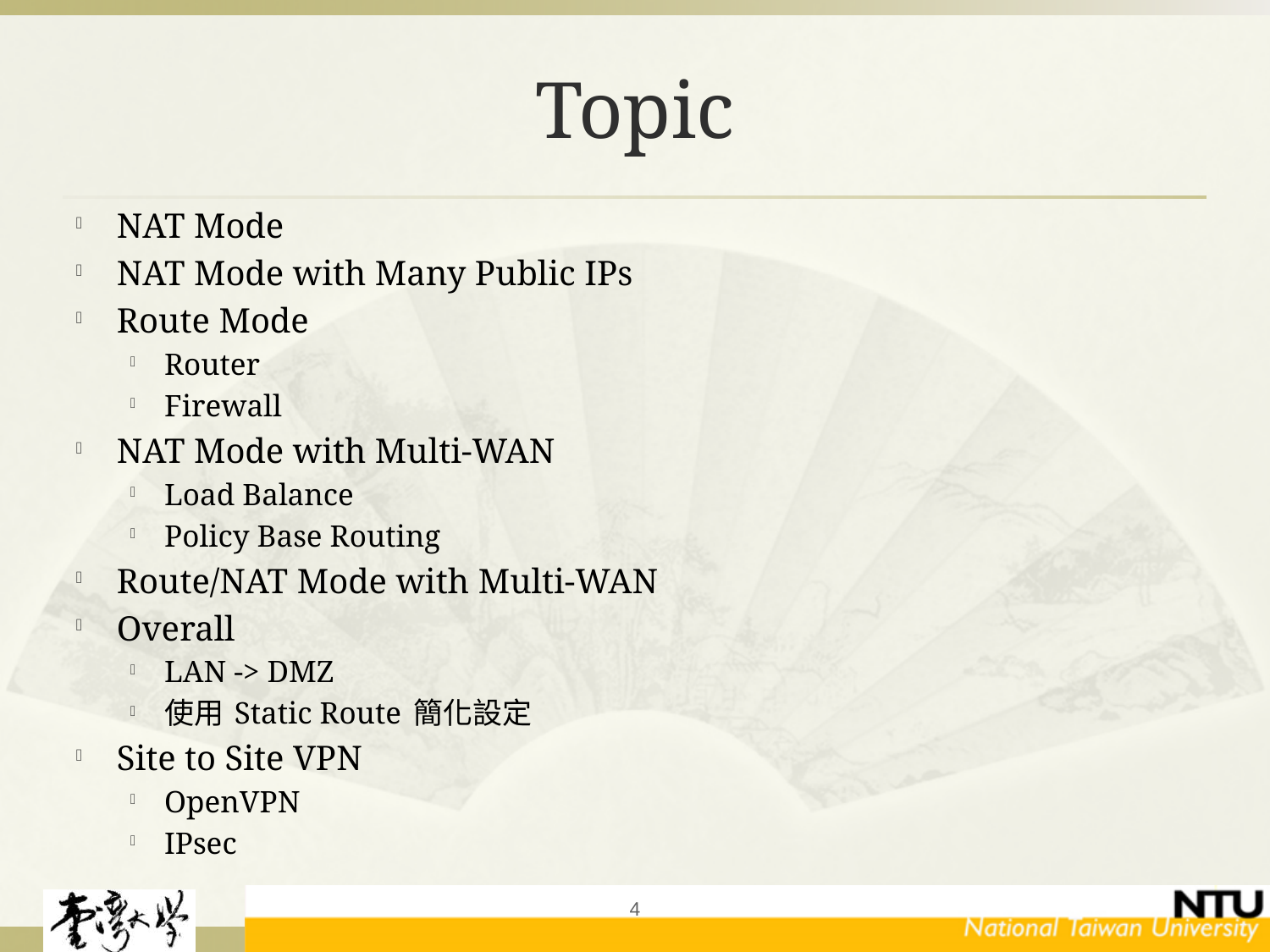

# Topic
NAT Mode
NAT Mode with Many Public IPs
Route Mode
Router
Firewall
NAT Mode with Multi-WAN
Load Balance
Policy Base Routing
Route/NAT Mode with Multi-WAN
Overall
LAN -> DMZ
使用 Static Route 簡化設定
Site to Site VPN
OpenVPN
IPsec
4